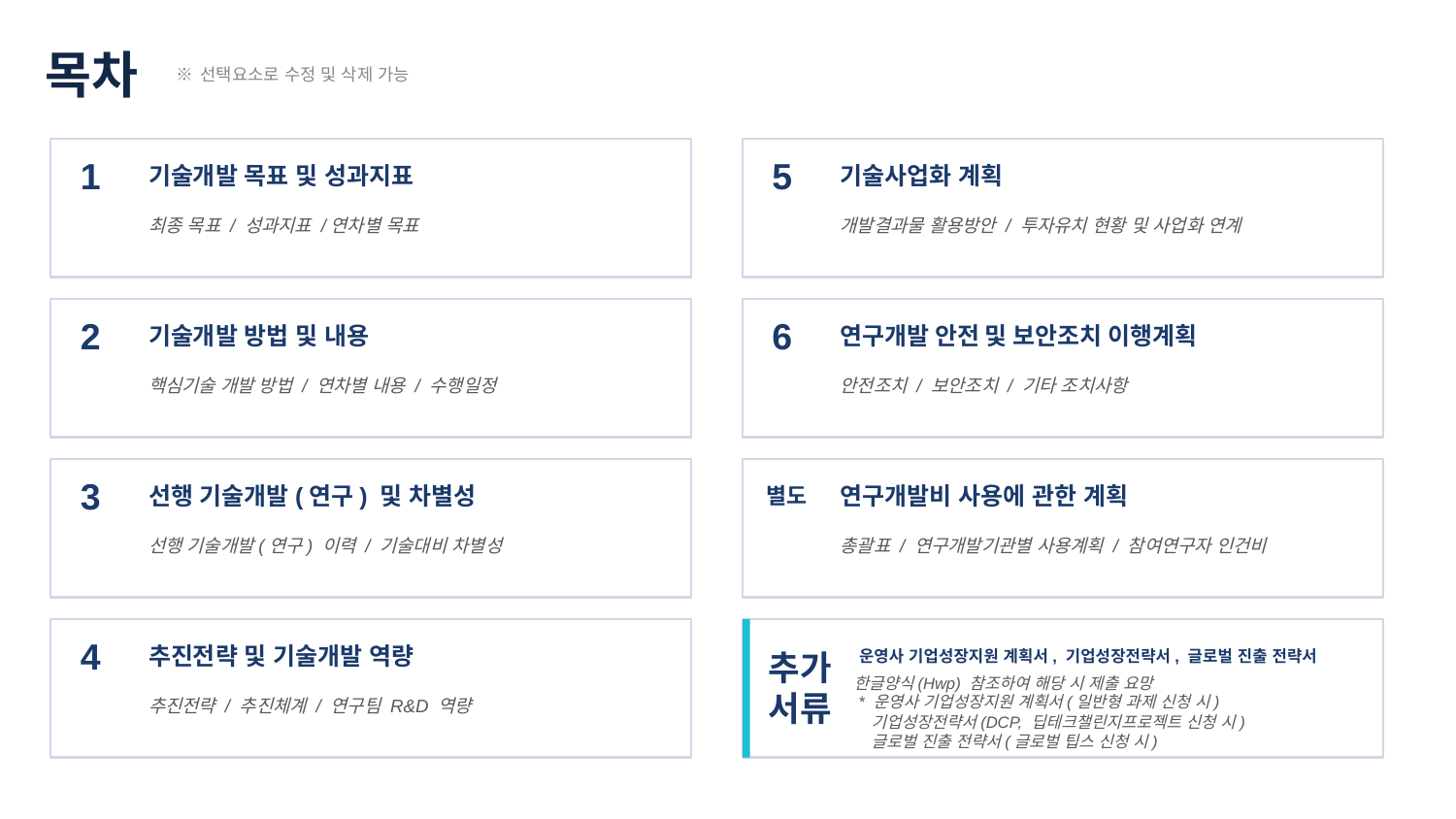

목차
※ 선택요소로 수정 및 삭제 가능

기술개발 목표 및 성과지표
1
최종 목표 / 성과지표 /연차별 목표

기술사업화 계획
5
개발결과물 활용방안 / 투자유치 현황 및 사업화 연계

기술개발 방법 및 내용
2
핵심기술 개발 방법 / 연차별 내용 / 수행일정

연구개발 안전 및 보안조치 이행계획
6
안전조치 / 보안조치 / 기타 조치사항

선행 기술개발(연구) 및 차별성
3
선행 기술개발(연구) 이력 / 기술대비 차별성

연구개발비 사용에 관한 계획
별도
총괄표 / 연구개발기관별 사용계획 / 참여연구자 인건비

추진전략 및 기술개발 역량
4
추진전략 / 추진체계 / 연구팀 R&D 역량

운영사 기업성장지원 계획서, 기업성장전략서, 글로벌 진출 전략서
추가서류
한글양식(Hwp) 참조하여 해당 시 제출 요망
 * 운영사 기업성장지원 계획서(일반형 과제 신청 시)
   기업성장전략서(DCP, 딥테크챌린지프로젝트 신청 시)
   글로벌 진출 전략서(글로벌 팁스 신청 시)